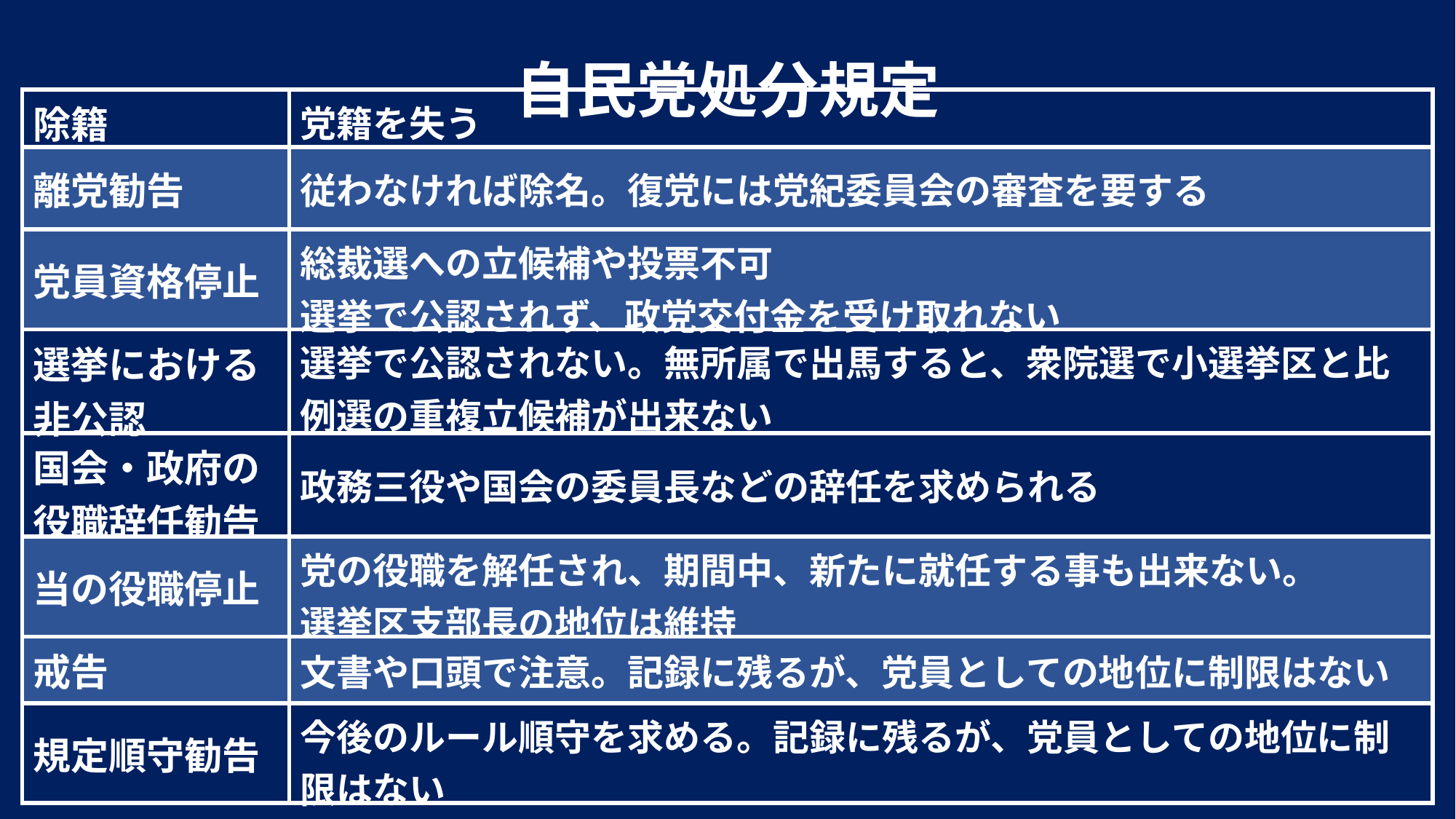

自民党処分規定
| 除籍 | 党籍を失う |
| --- | --- |
| 離党勧告 | 従わなければ除名。復党には党紀委員会の審査を要する |
| 党員資格停止 | 総裁選への立候補や投票不可 選挙で公認されず、政党交付金を受け取れない |
| 選挙における 非公認 | 選挙で公認されない。無所属で出馬すると、衆院選で小選挙区と比例選の重複立候補が出来ない |
| 国会・政府の 役職辞任勧告 | 政務三役や国会の委員長などの辞任を求められる |
| 当の役職停止 | 党の役職を解任され、期間中、新たに就任する事も出来ない。 選挙区支部長の地位は維持 |
| 戒告 | 文書や口頭で注意。記録に残るが、党員としての地位に制限はない |
| 規定順守勧告 | 今後のルール順守を求める。記録に残るが、党員としての地位に制限はない |